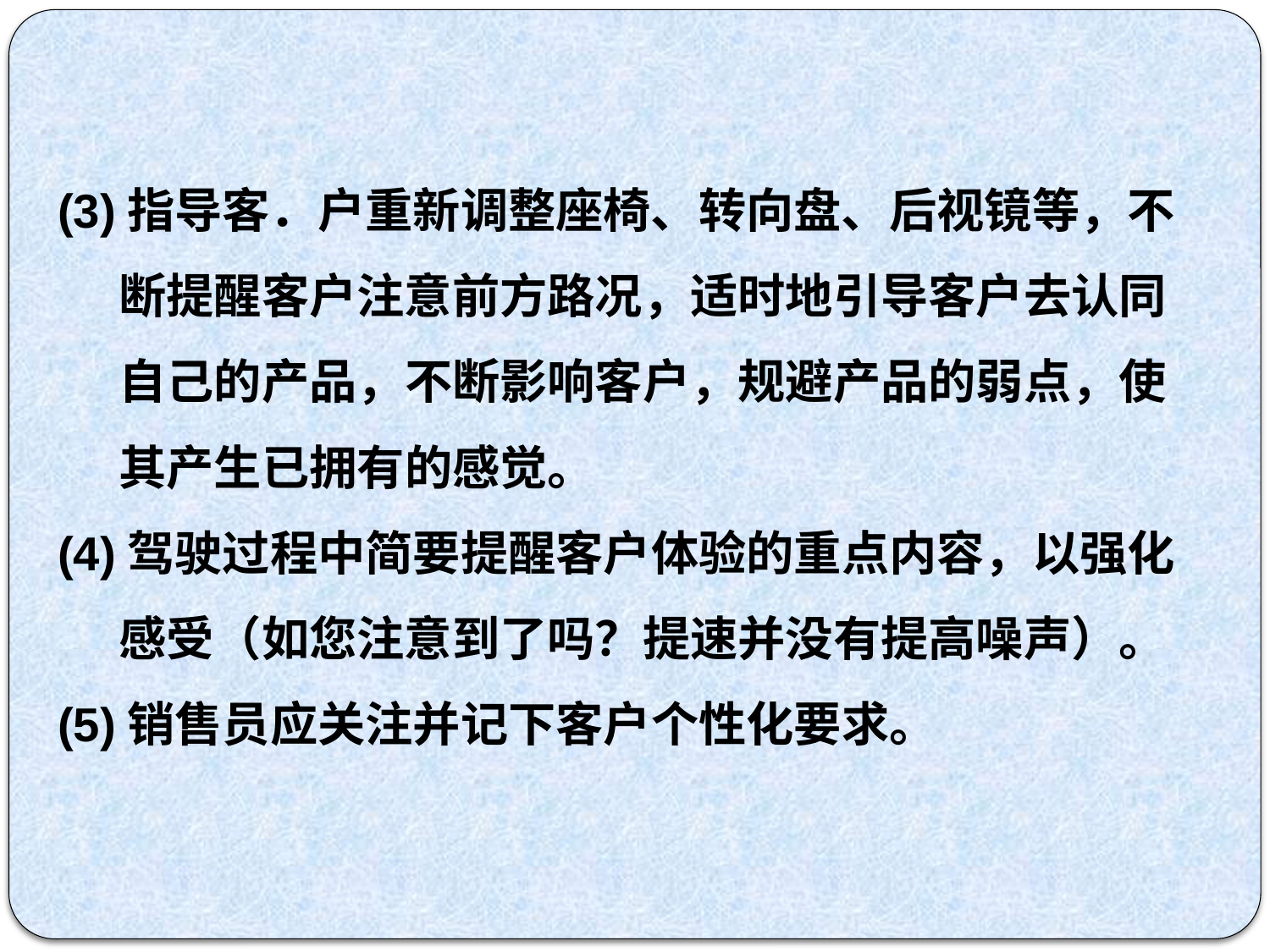

(3)指导客．户重新调整座椅、转向盘、后视镜等，不断提醒客户注意前方路况，适时地引导客户去认同自己的产品，不断影响客户，规避产品的弱点，使其产生已拥有的感觉。
(4)驾驶过程中简要提醒客户体验的重点内容，以强化感受（如您注意到了吗？提速并没有提高噪声）。
(5)销售员应关注并记下客户个性化要求。